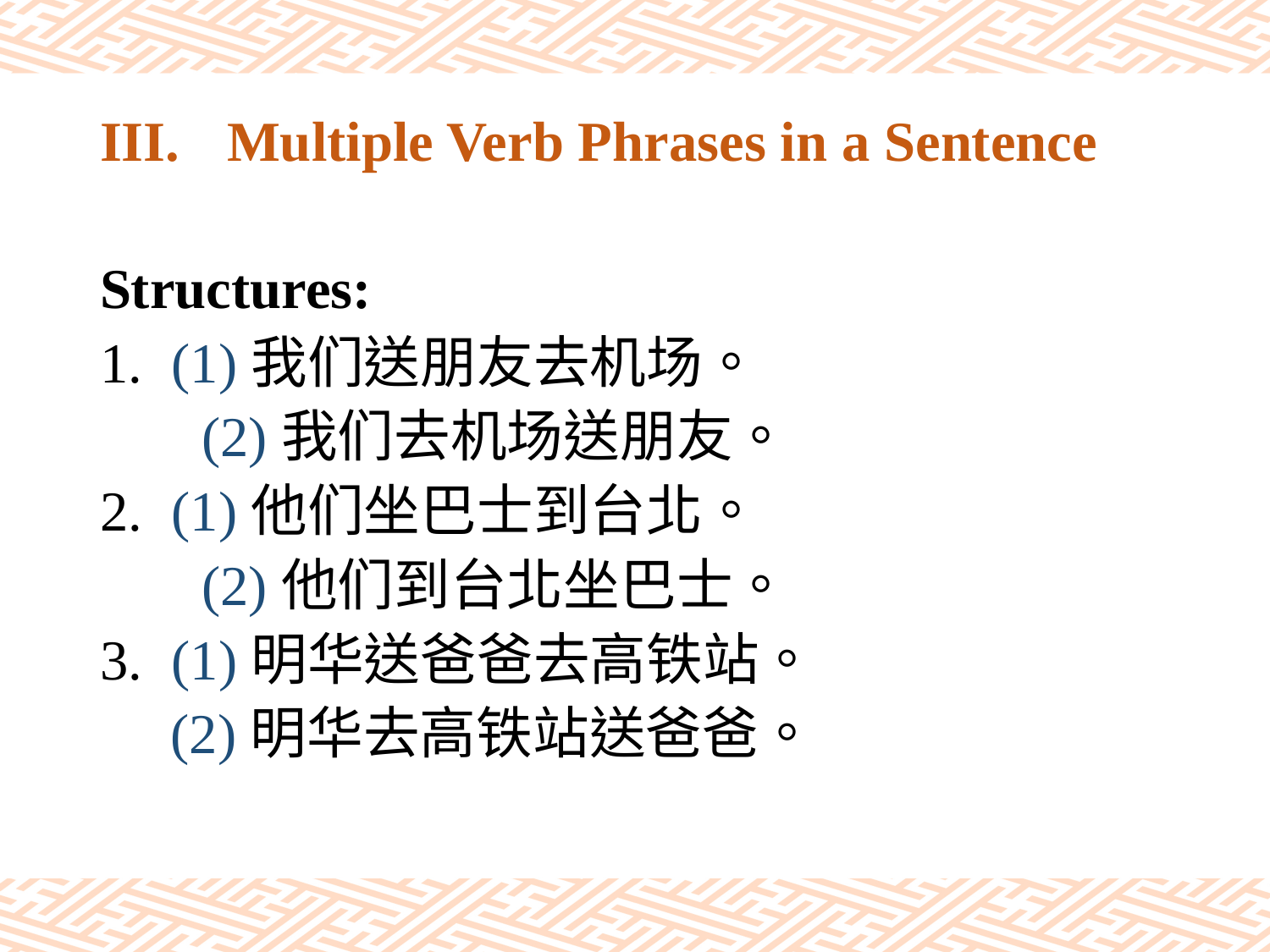

# III.	Multiple Verb Phrases in a Sentence
Structures:
(1)我们送朋友去机场。
   (2)我们去机场送朋友。
(1)他们坐巴士到台北。
   (2)他们到台北坐巴士。
(1)明华送爸爸去高铁站。
     (2)明华去高铁站送爸爸。